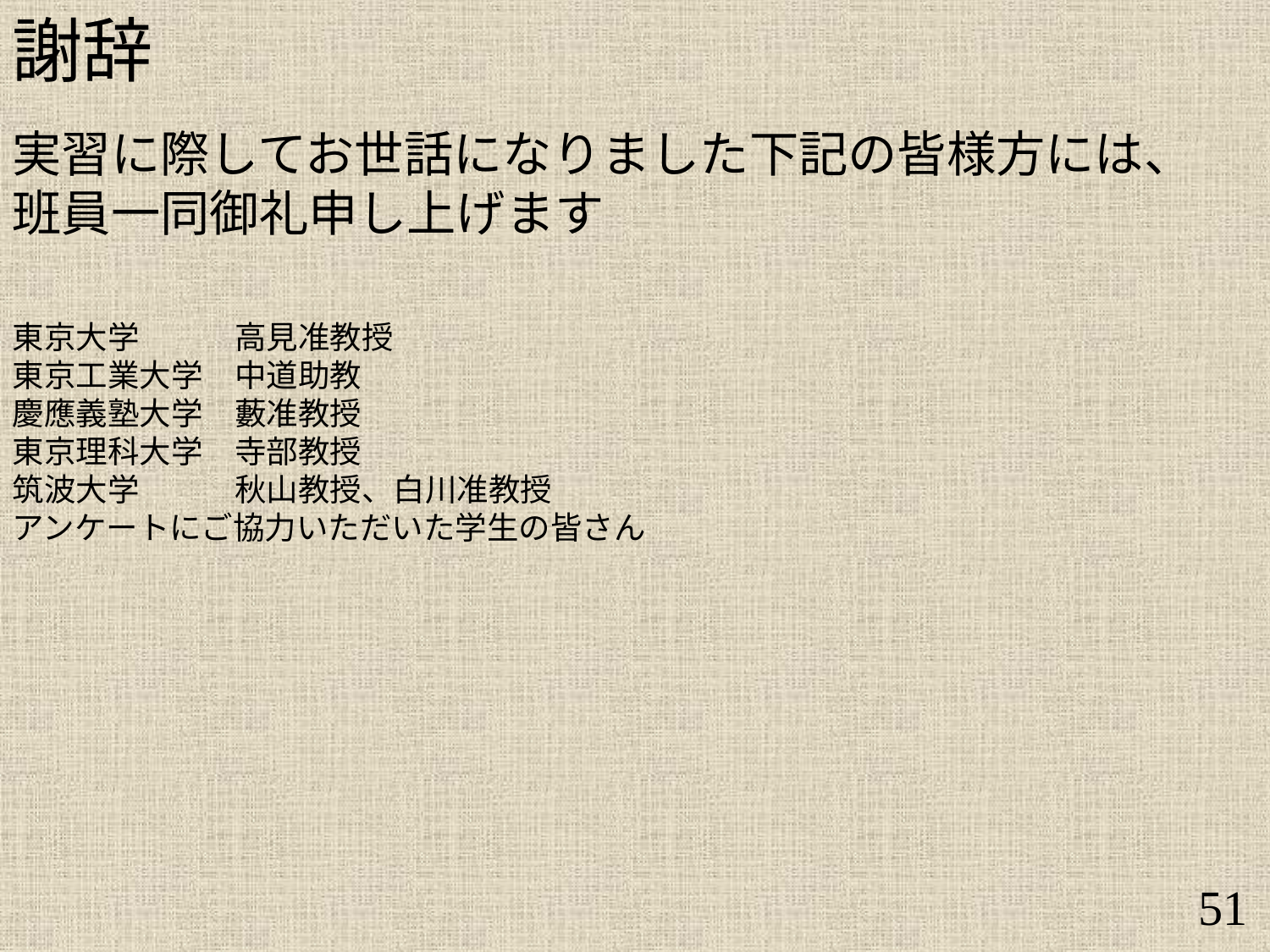

謝辞
実習に際してお世話になりました下記の皆様方には、
班員一同御礼申し上げます
東京大学　　　高見准教授
東京工業大学　中道助教
慶應義塾大学　藪准教授
東京理科大学　寺部教授
筑波大学　　　秋山教授、白川准教授
アンケートにご協力いただいた学生の皆さん

51